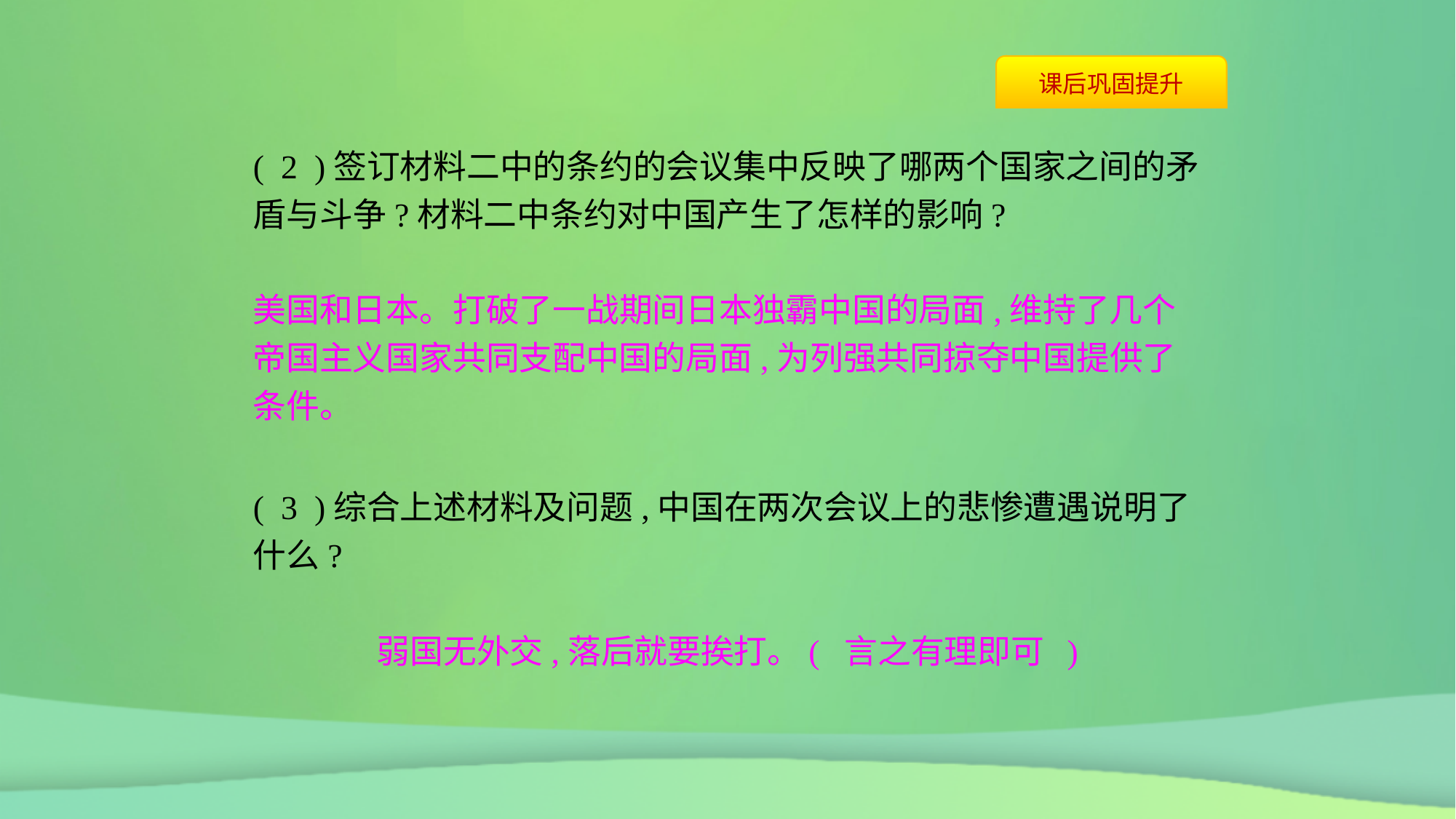

(  2  )签订材料二中的条约的会议集中反映了哪两个国家之间的矛盾与斗争?材料二中条约对中国产生了怎样的影响?
美国和日本。打破了一战期间日本独霸中国的局面,维持了几个帝国主义国家共同支配中国的局面,为列强共同掠夺中国提供了条件。

(  3  )综合上述材料及问题,中国在两次会议上的悲惨遭遇说明了什么?
弱国无外交,落后就要挨打。(  言之有理即可  )